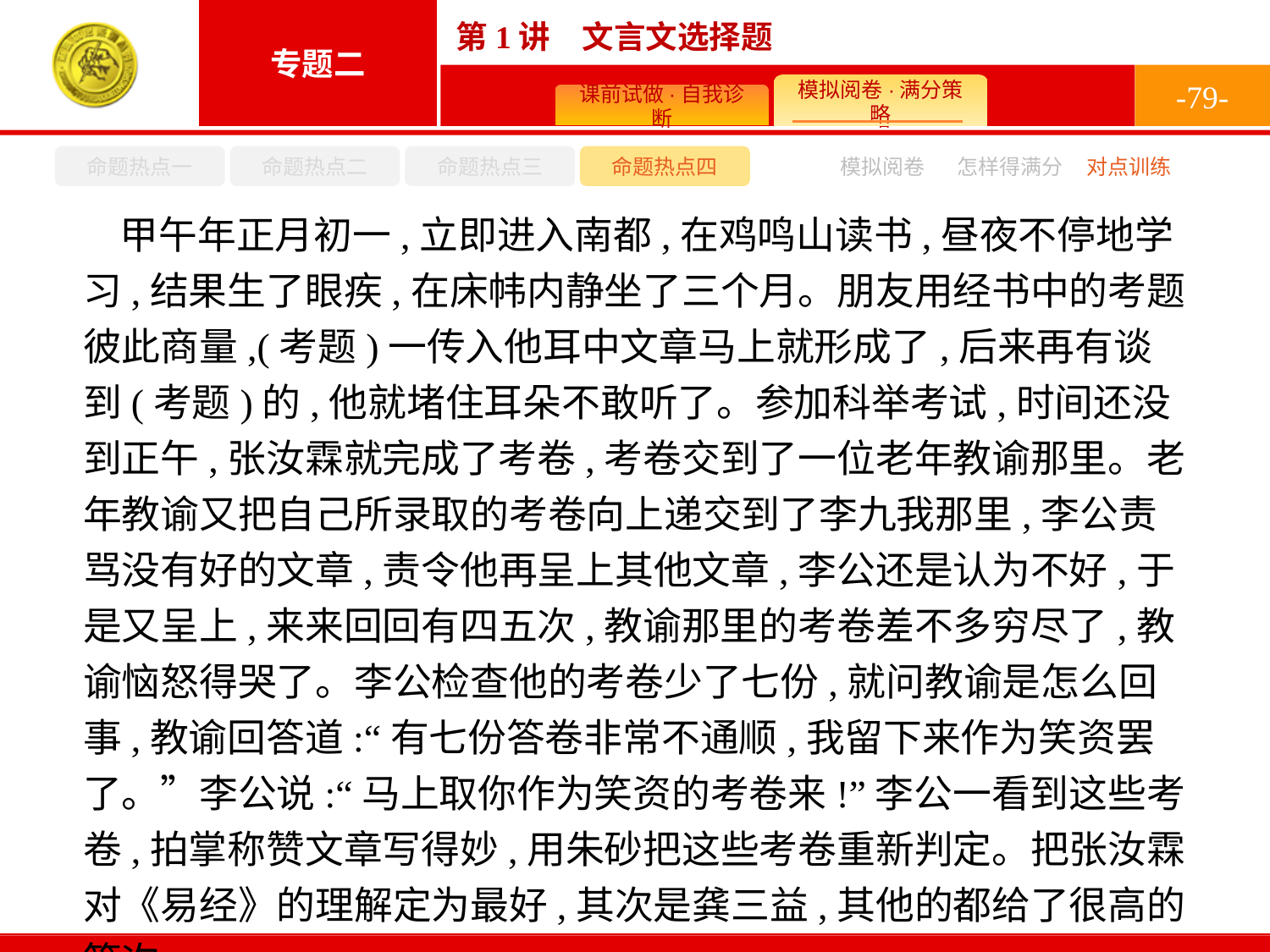

-79-
命题热点一
命题热点二
命题热点三
命题热点四
模拟阅卷
怎样得满分
对点训练
甲午年正月初一,立即进入南都,在鸡鸣山读书,昼夜不停地学习,结果生了眼疾,在床帏内静坐了三个月。朋友用经书中的考题彼此商量,(考题)一传入他耳中文章马上就形成了,后来再有谈到(考题)的,他就堵住耳朵不敢听了。参加科举考试,时间还没到正午,张汝霖就完成了考卷,考卷交到了一位老年教谕那里。老年教谕又把自己所录取的考卷向上递交到了李九我那里,李公责骂没有好的文章,责令他再呈上其他文章,李公还是认为不好,于是又呈上,来来回回有四五次,教谕那里的考卷差不多穷尽了,教谕恼怒得哭了。李公检查他的考卷少了七份,就问教谕是怎么回事,教谕回答道:“有七份答卷非常不通顺,我留下来作为笑资罢了。”李公说:“马上取你作为笑资的考卷来!”李公一看到这些考卷,拍掌称赞文章写得妙,用朱砂把这些考卷重新判定。把张汝霖对《易经》的理解定为最好,其次是龚三益,其他的都给了很高的等次。